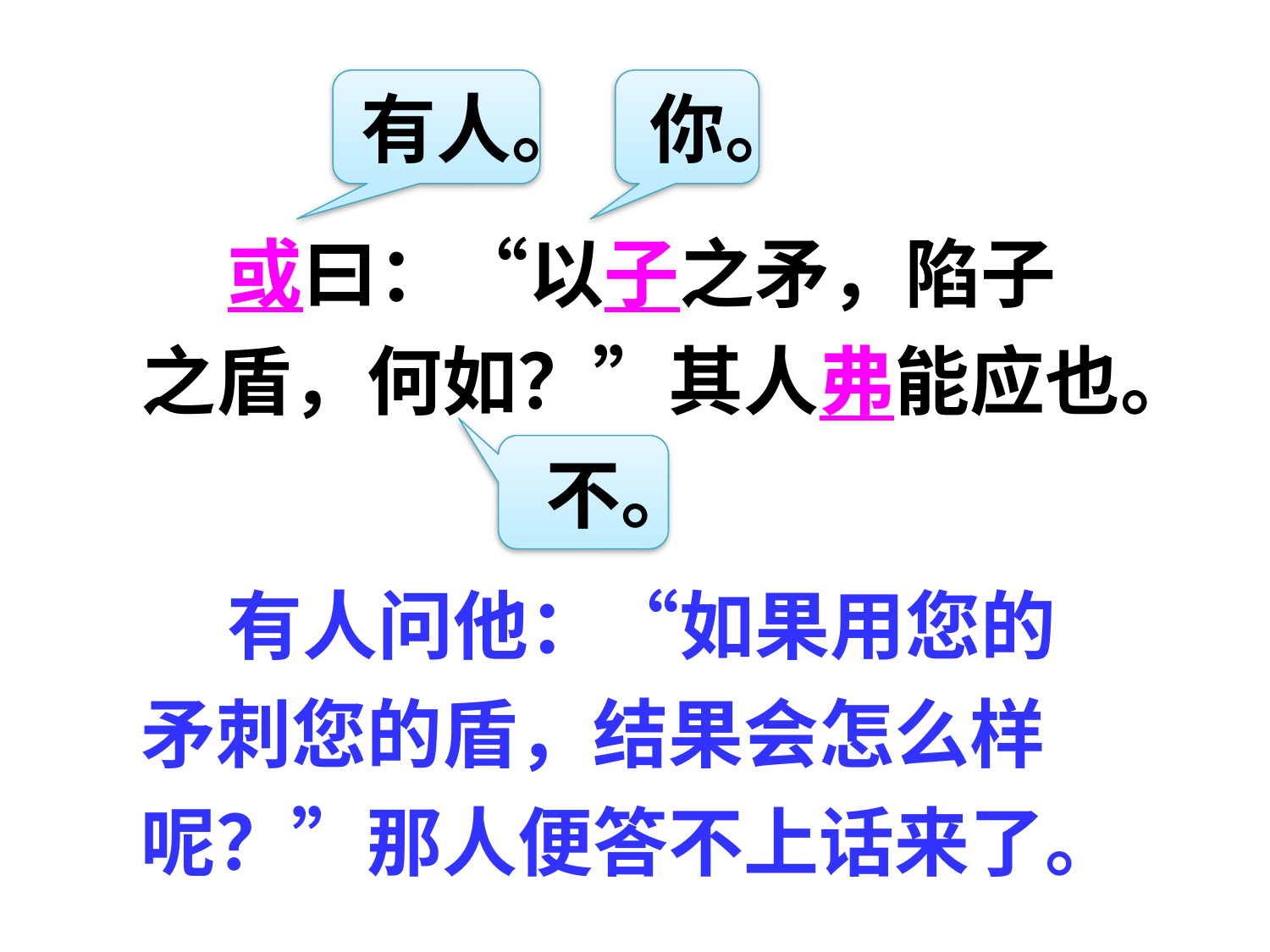

有人。
你。
    或曰：“以子之矛，陷子之盾，何如？”其人弗能应也。
不。
    有人问他：“如果用您的矛刺您的盾，结果会怎么样呢？”那人便答不上话来了。